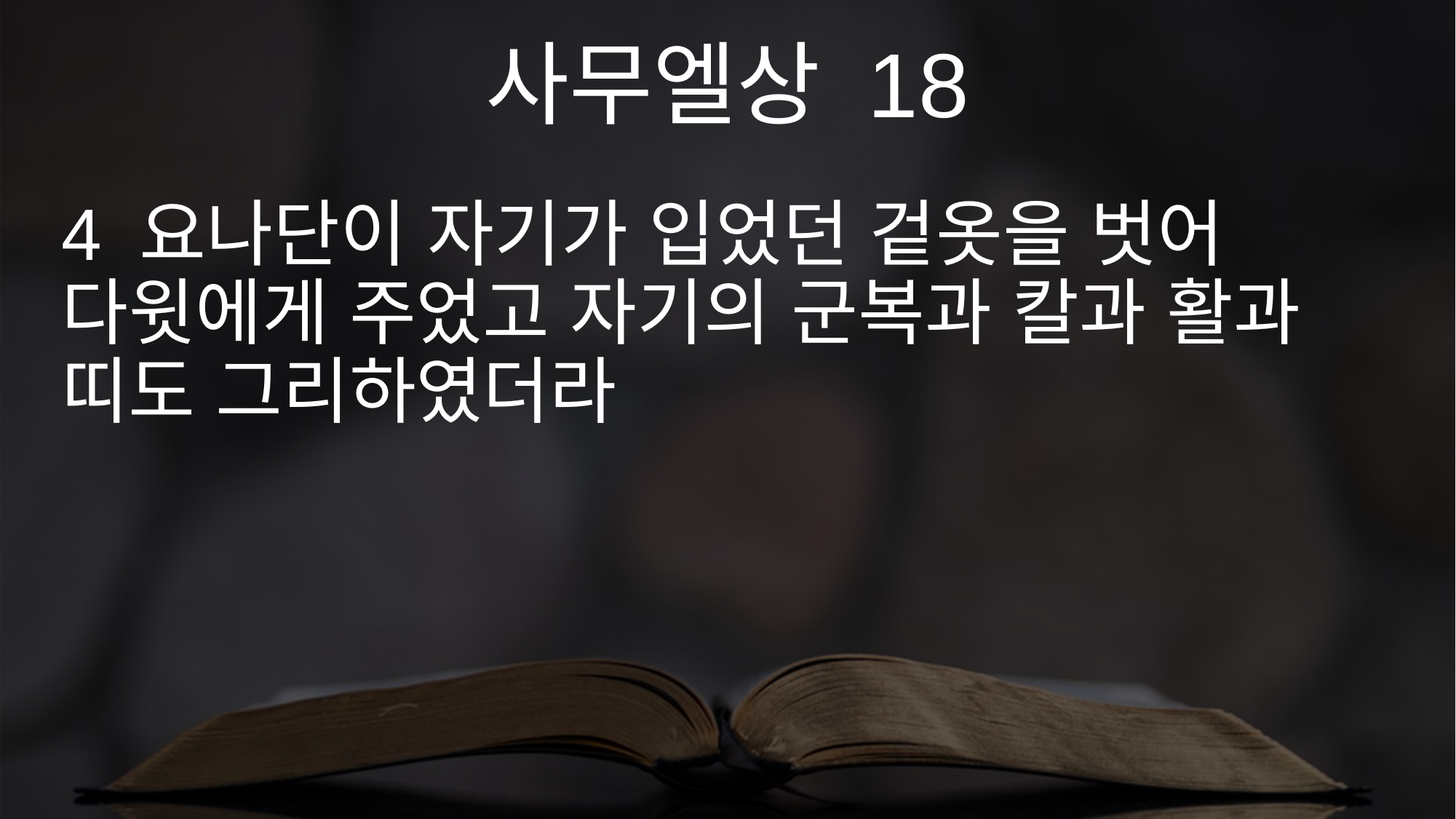

사무엘상 18
4 요나단이 자기가 입었던 겉옷을 벗어 다윗에게 주었고 자기의 군복과 칼과 활과 띠도 그리하였더라